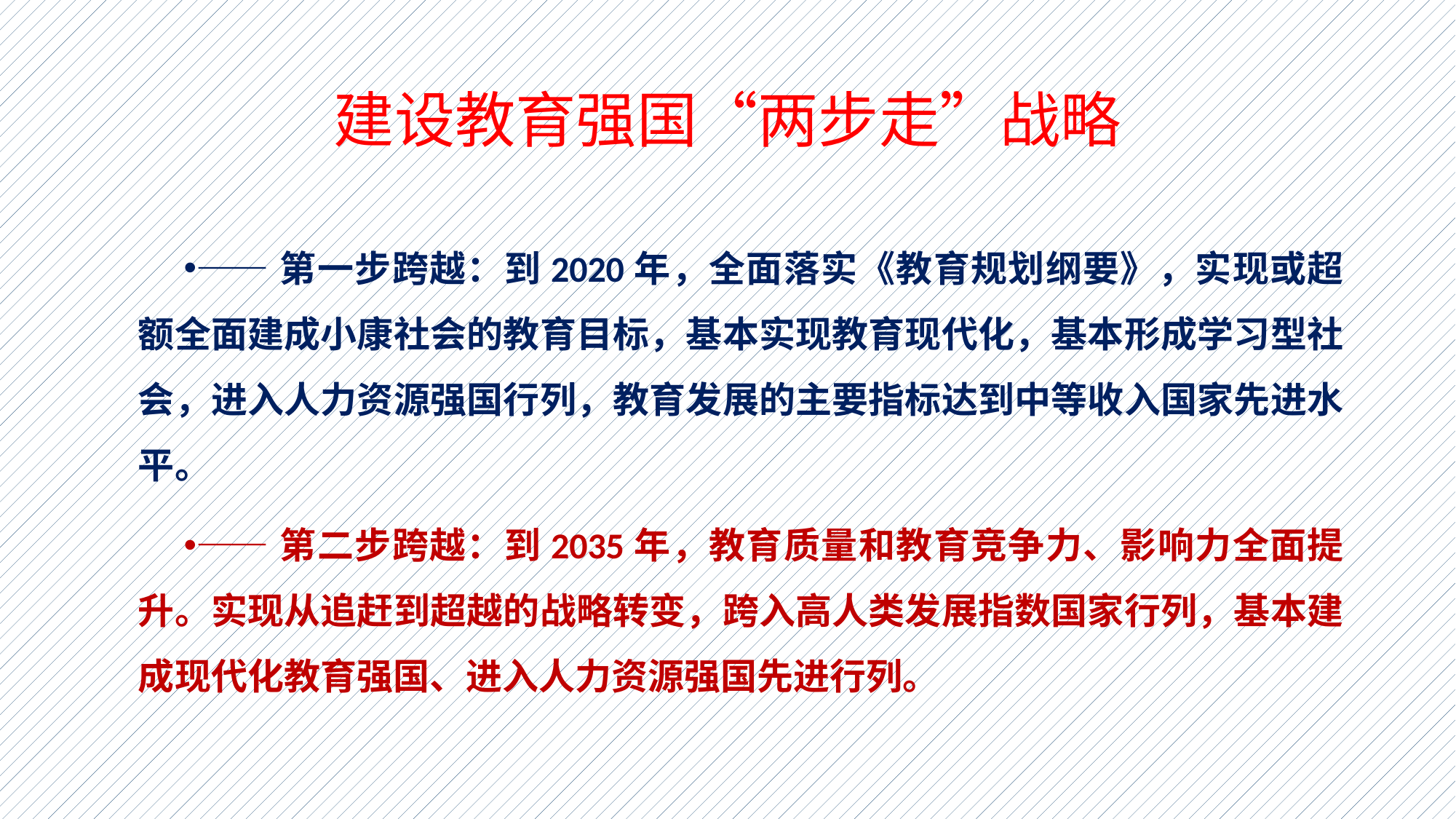

# 建设教育强国“两步走”战略
——第一步跨越：到2020年，全面落实《教育规划纲要》，实现或超额全面建成小康社会的教育目标，基本实现教育现代化，基本形成学习型社会，进入人力资源强国行列，教育发展的主要指标达到中等收入国家先进水平。
——第二步跨越：到2035年，教育质量和教育竞争力、影响力全面提升。实现从追赶到超越的战略转变，跨入高人类发展指数国家行列，基本建成现代化教育强国、进入人力资源强国先进行列。